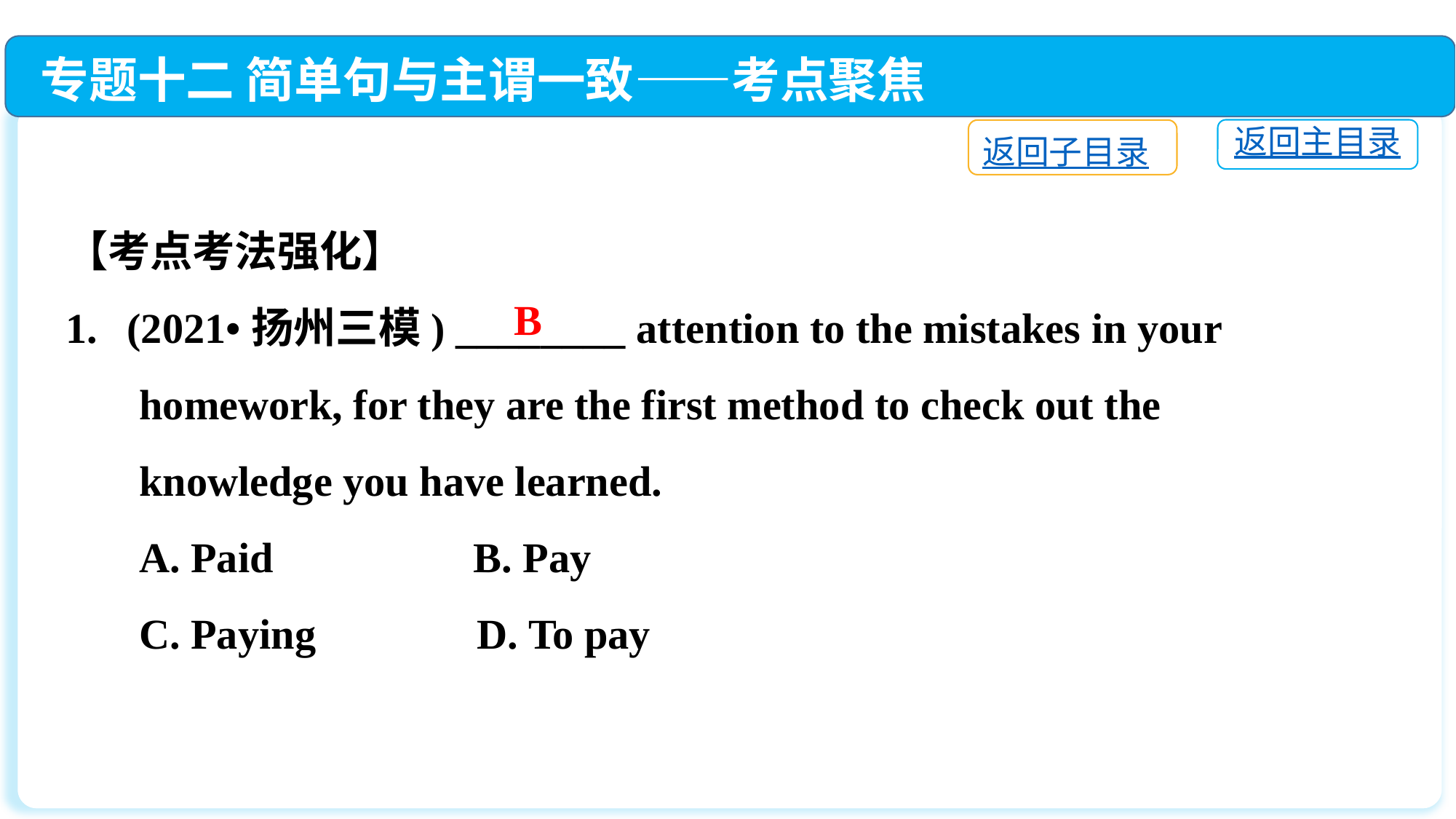

专题十二 简单句与主谓一致——考点聚焦

返回主目录

返回子目录
【考点考法强化】
(2021•扬州三模) ________ attention to the mistakes in your
       homework, for they are the first method to check out the
       knowledge you have learned.
       A. Paid	                  B. Pay
       C. Paying	        D. To pay
B